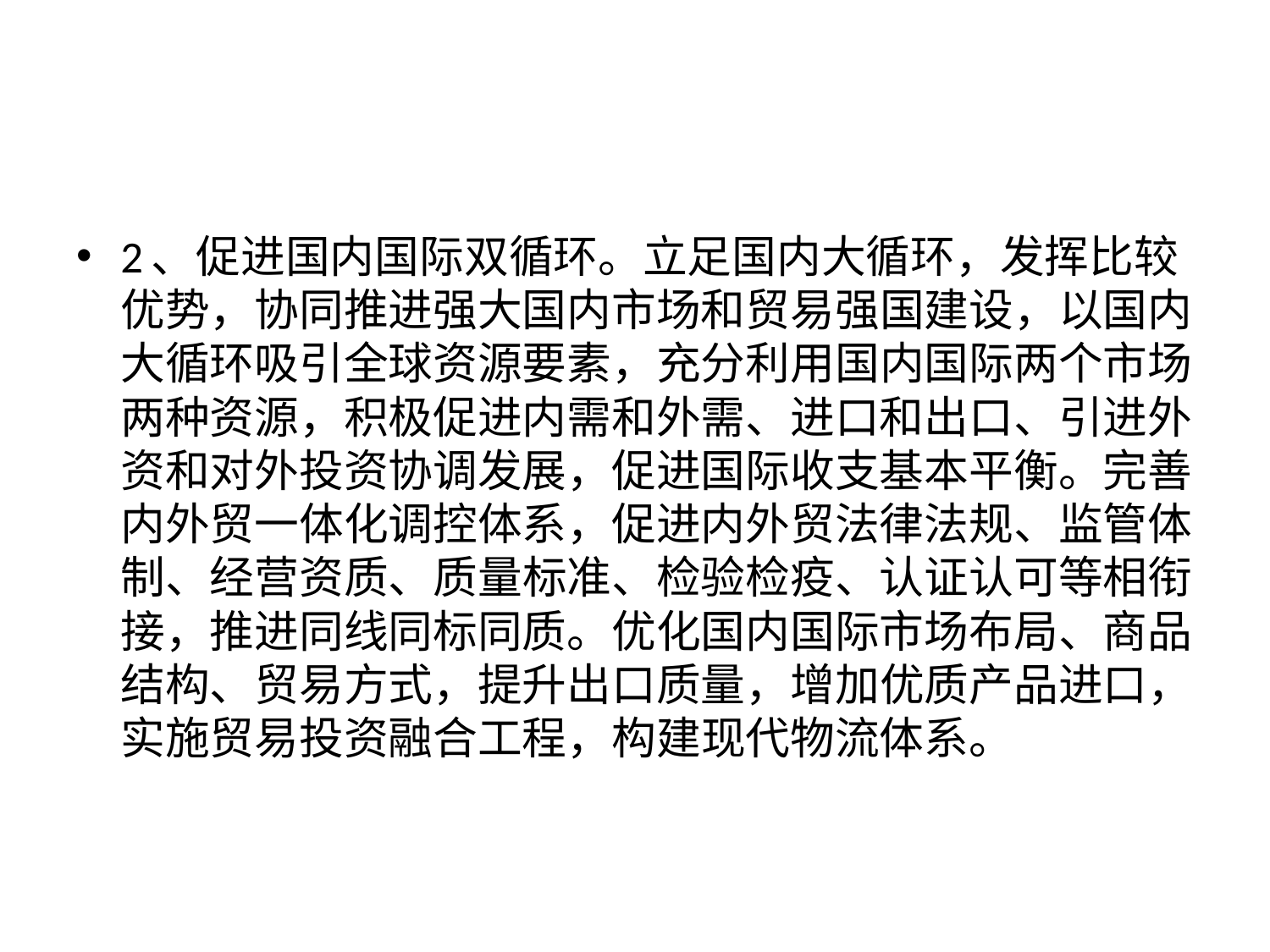

#
2、促进国内国际双循环。立足国内大循环，发挥比较优势，协同推进强大国内市场和贸易强国建设，以国内大循环吸引全球资源要素，充分利用国内国际两个市场两种资源，积极促进内需和外需、进口和出口、引进外资和对外投资协调发展，促进国际收支基本平衡。完善内外贸一体化调控体系，促进内外贸法律法规、监管体制、经营资质、质量标准、检验检疫、认证认可等相衔接，推进同线同标同质。优化国内国际市场布局、商品结构、贸易方式，提升出口质量，增加优质产品进口，实施贸易投资融合工程，构建现代物流体系。